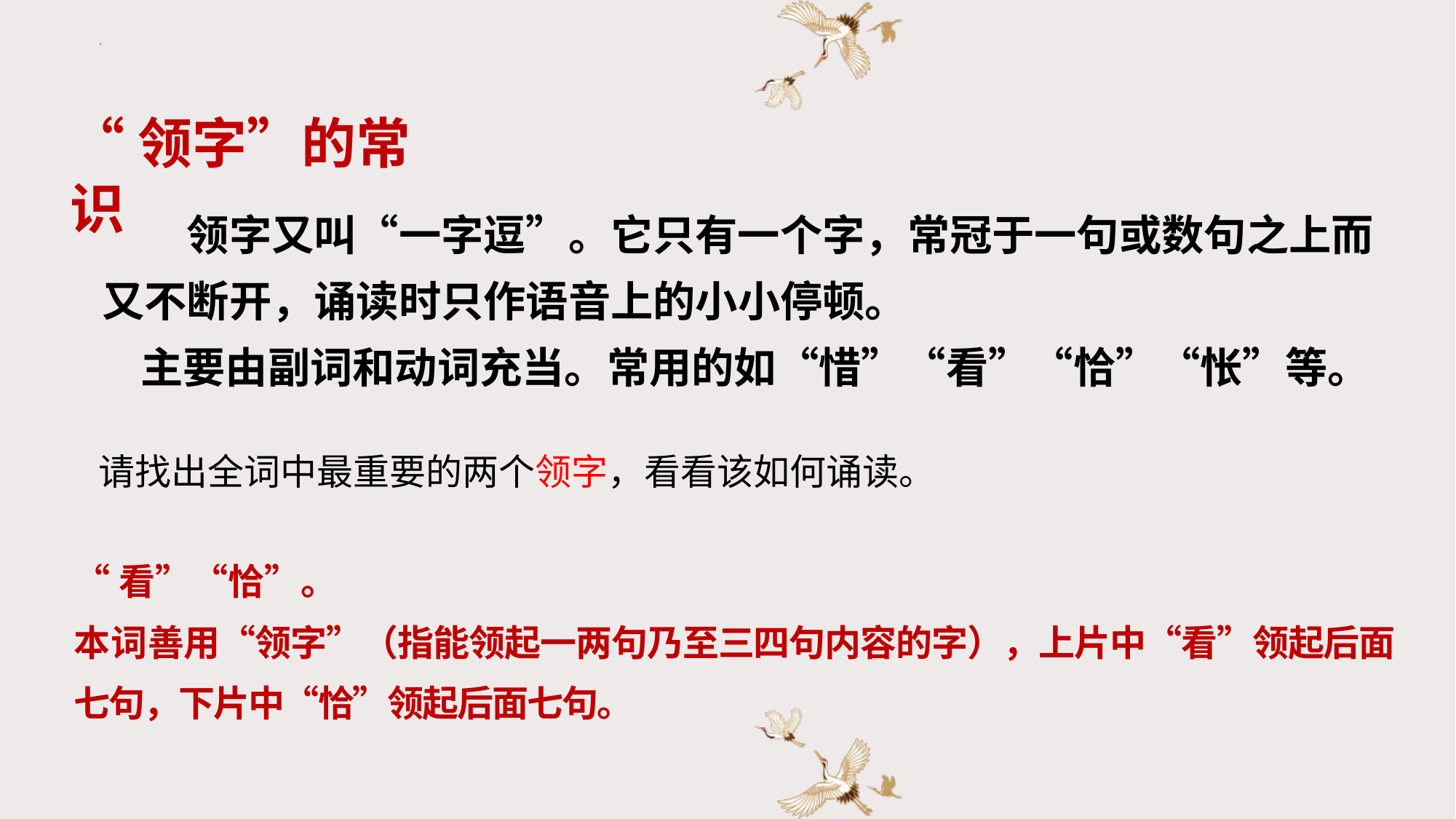

“领字”的常识
　　领字又叫“一字逗”。它只有一个字，常冠于一句或数句之上而又不断开，诵读时只作语音上的小小停顿。
    主要由副词和动词充当。常用的如“惜”“看”“恰”“怅”等。
请找出全词中最重要的两个领字，看看该如何诵读。
“看”“恰”。
本词善用“领字”（指能领起一两句乃至三四句内容的字），上片中“看”领起后面七句，下片中“恰”领起后面七句。